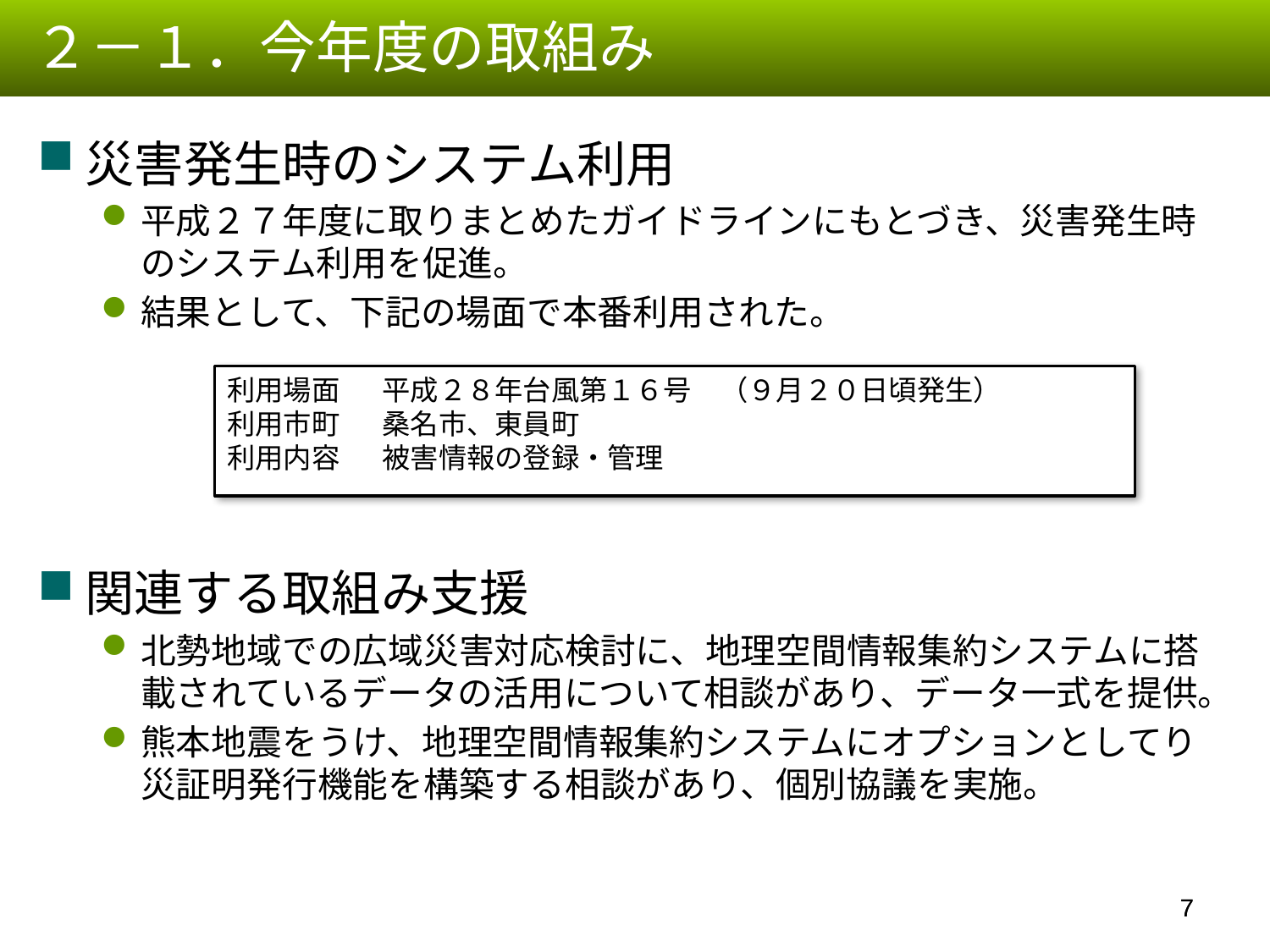

２－１．今年度の取組み
災害発生時のシステム利用
平成２７年度に取りまとめたガイドラインにもとづき、災害発生時のシステム利用を促進。
結果として、下記の場面で本番利用された。
利用場面	　平成２８年台風第１６号　（９月２０日頃発生）
利用市町	　桑名市、東員町
利用内容	　被害情報の登録・管理
関連する取組み支援
北勢地域での広域災害対応検討に、地理空間情報集約システムに搭載されているデータの活用について相談があり、データ一式を提供。
熊本地震をうけ、地理空間情報集約システムにオプションとしてり災証明発行機能を構築する相談があり、個別協議を実施。
7
7